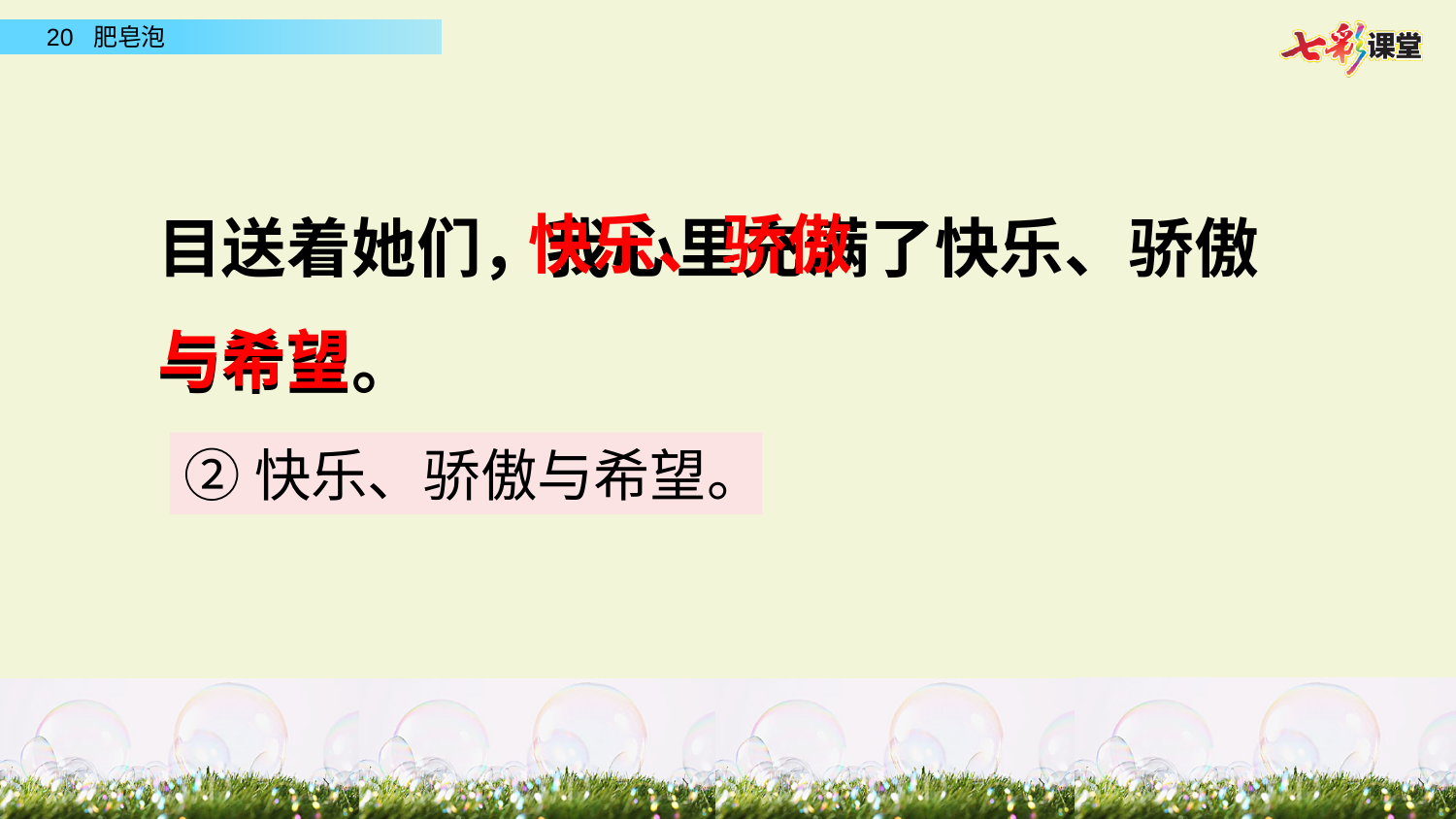

快乐、骄傲
与希望
目送着她们，我心里充满了快乐、骄傲与希望。
②快乐、骄傲与希望。